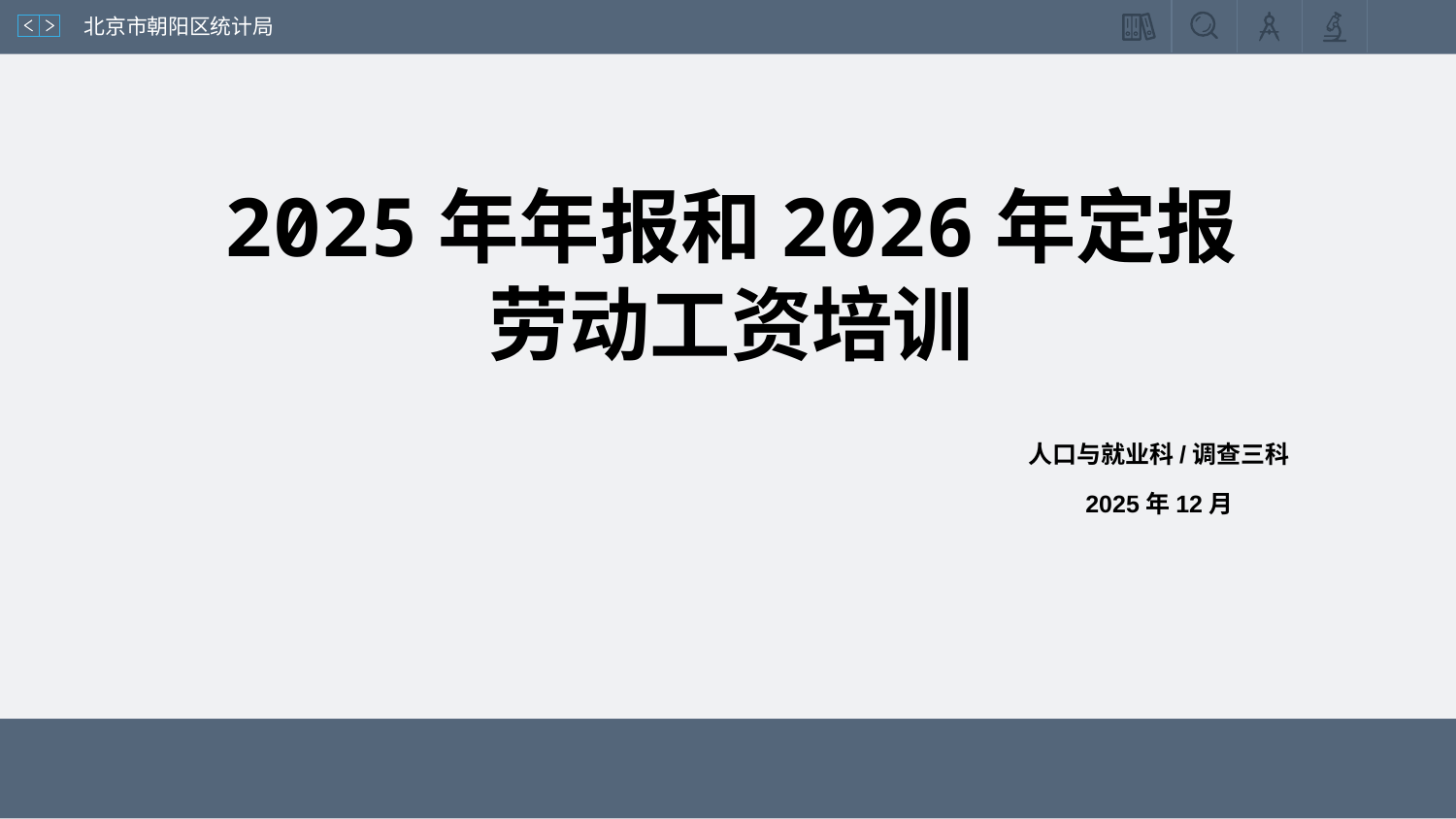

北京市朝阳区统计局

2025年年报和2026年定报
劳动工资培训
人口与就业科/调查三科

2025年12月